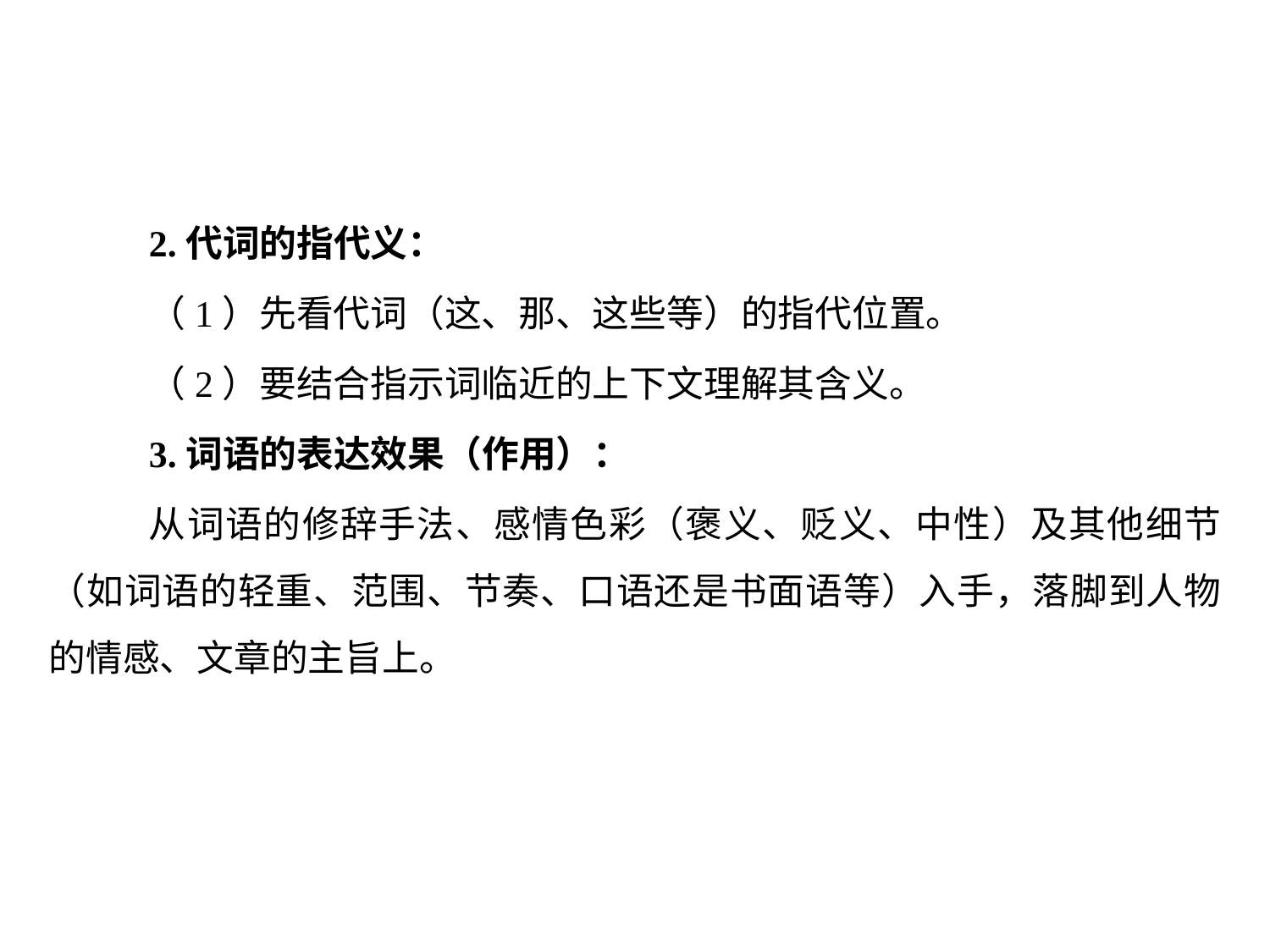

2.代词的指代义：
（1）先看代词（这、那、这些等）的指代位置。
（2）要结合指示词临近的上下文理解其含义。
3.词语的表达效果（作用）：
从词语的修辞手法、感情色彩（褒义、贬义、中性）及其他细节（如词语的轻重、范围、节奏、口语还是书面语等）入手，落脚到人物的情感、文章的主旨上。